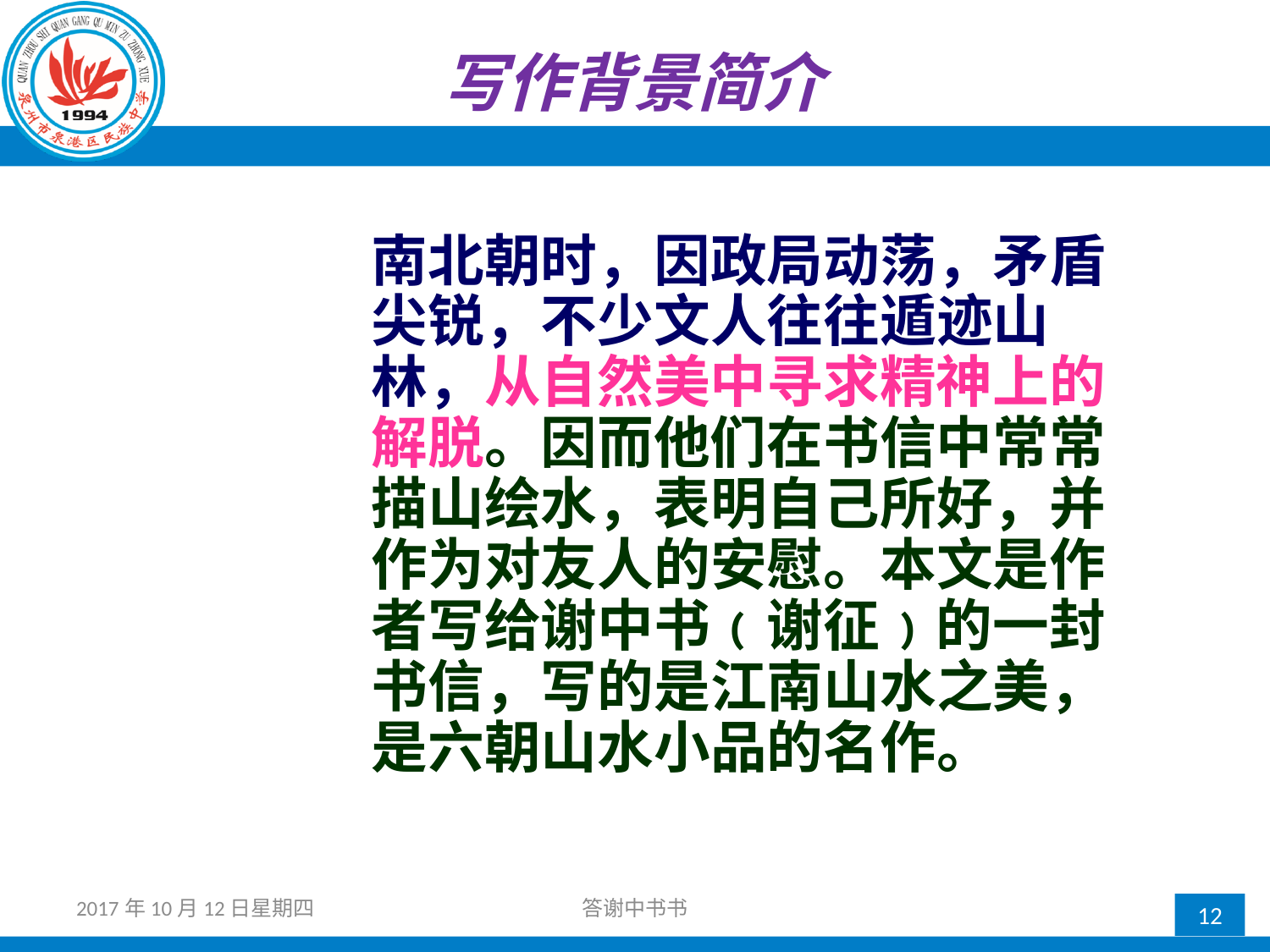

写作背景简介
南北朝时，因政局动荡，矛盾尖锐，不少文人往往遁迹山林，从自然美中寻求精神上的解脱。因而他们在书信中常常描山绘水，表明自己所好，并作为对友人的安慰。本文是作者写给谢中书﹙谢征﹚的一封书信，写的是江南山水之美，是六朝山水小品的名作。

2017年10月12日星期四
答谢中书书